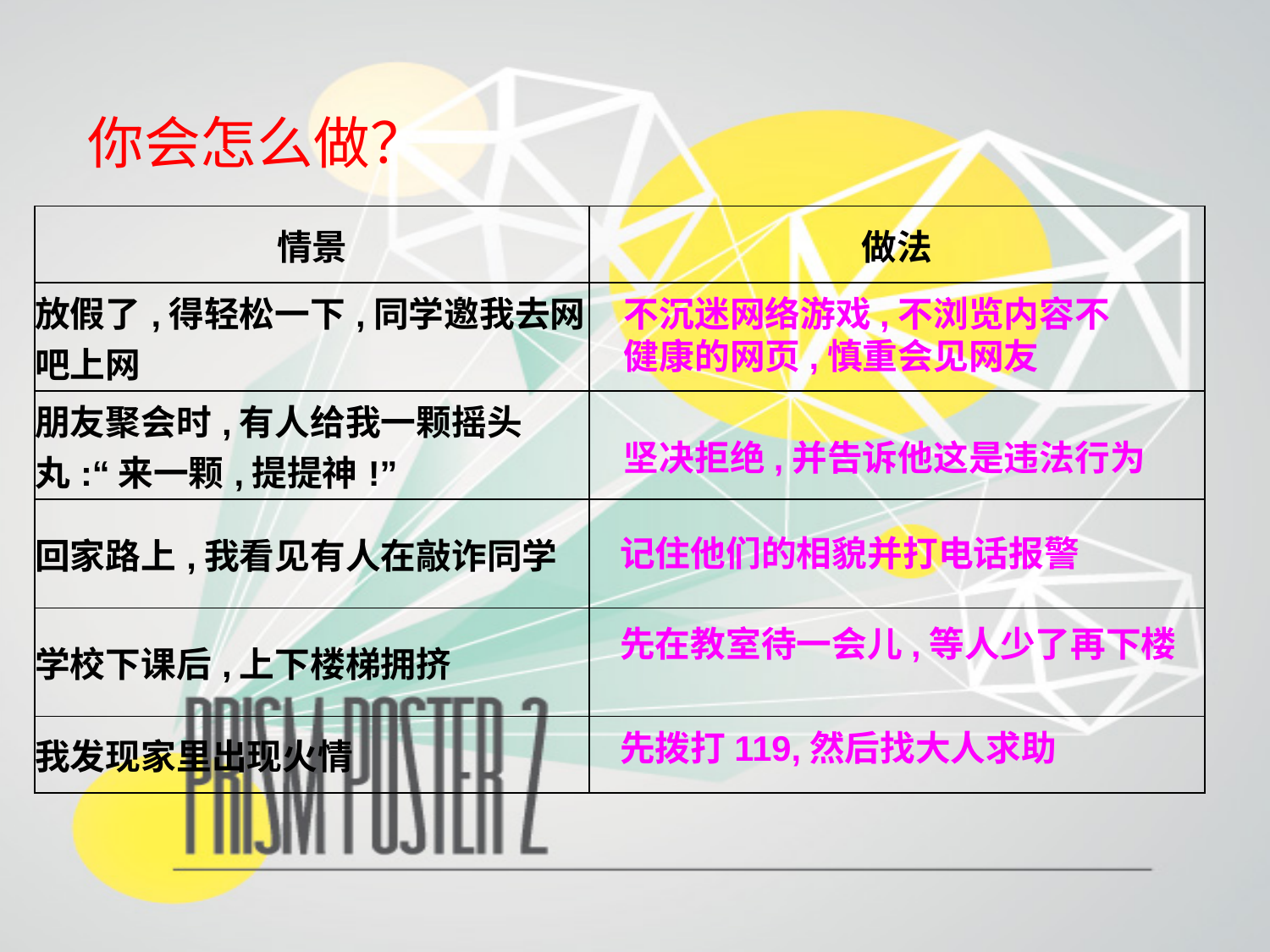

你会怎么做？
| 情景 | 做法 |
| --- | --- |
| 放假了,得轻松一下,同学邀我去网吧上网 |  |
| 朋友聚会时,有人给我一颗摇头丸:“来一颗,提提神!” |  |
| 回家路上,我看见有人在敲诈同学 |  |
| 学校下课后,上下楼梯拥挤 |  |
| 我发现家里出现火情 |  |
不沉迷网络游戏,不浏览内容不健康的网页,慎重会见网友

坚决拒绝,并告诉他这是违法行为

记住他们的相貌并打电话报警

先在教室待一会儿,等人少了再下楼

先拨打119,然后找大人求助